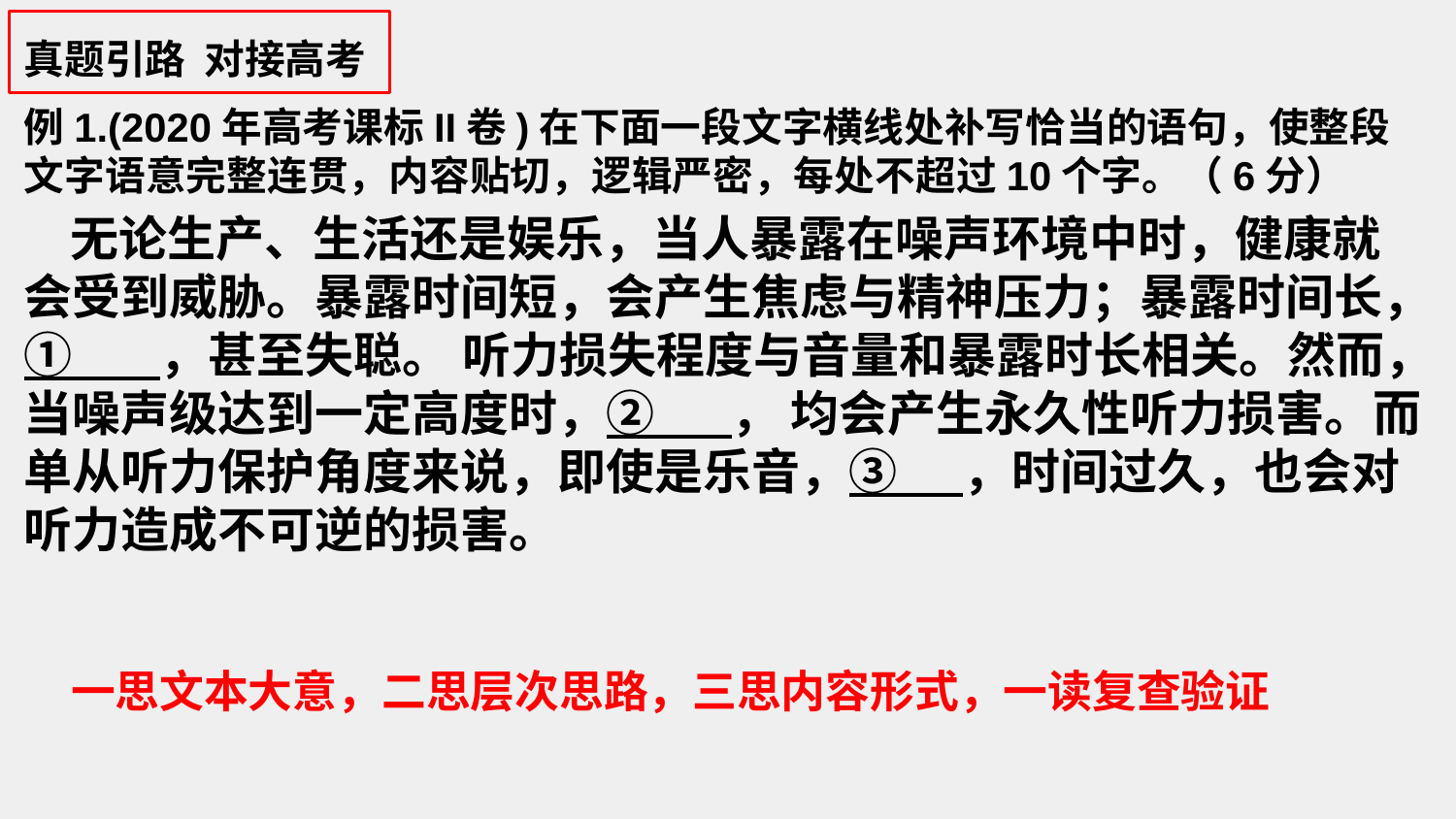

真题引路  对接高考
例1.(2020年高考课标II卷)在下面一段文字横线处补写恰当的语句，使整段文字语意完整连贯，内容贴切，逻辑严密，每处不超过10个字。（6分）
    无论生产、生活还是娱乐，当人暴露在噪声环境中时，健康就会受到威胁。暴露时间短，会产生焦虑与精神压力；暴露时间长，①        ，甚至失聪。 听力损失程度与音量和暴露时长相关。然而，当噪声级达到一定高度时，②       ， 均会产生永久性听力损害。而单从听力保护角度来说，即使是乐音，③      ，时间过久，也会对听力造成不可逆的损害。

一思文本大意，二思层次思路，三思内容形式，一读复查验证